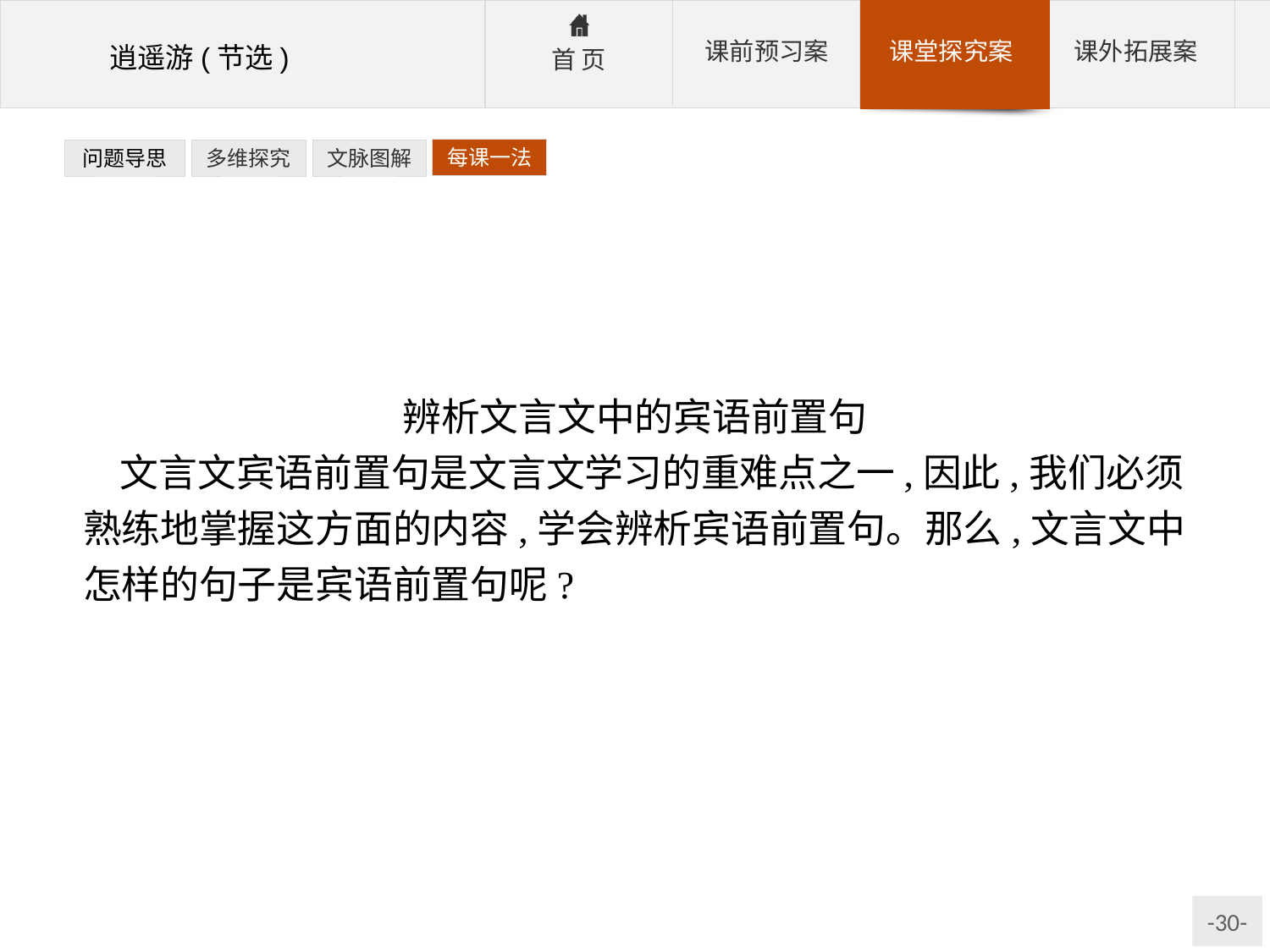

每课一法
问题导思
多维探究
文脉图解
辨析文言文中的宾语前置句
文言文宾语前置句是文言文学习的重难点之一,因此,我们必须熟练地掌握这方面的内容,学会辨析宾语前置句。那么,文言文中怎样的句子是宾语前置句呢?